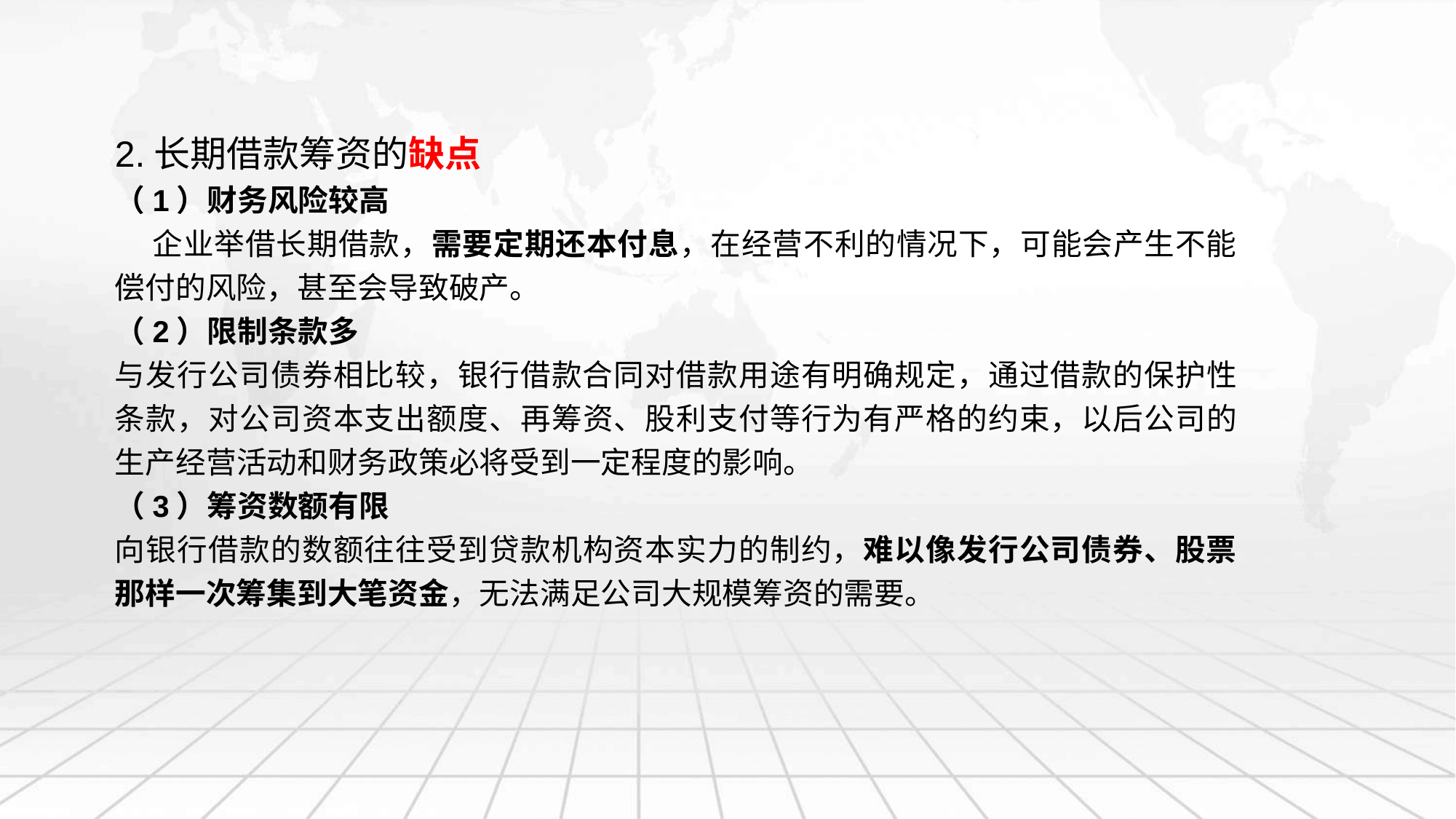

2.长期借款筹资的缺点
（1）财务风险较高
    企业举借长期借款，需要定期还本付息，在经营不利的情况下，可能会产生不能偿付的风险，甚至会导致破产。
（2）限制条款多
与发行公司债券相比较，银行借款合同对借款用途有明确规定，通过借款的保护性条款，对公司资本支出额度、再筹资、股利支付等行为有严格的约束，以后公司的生产经营活动和财务政策必将受到一定程度的影响。
（3）筹资数额有限
向银行借款的数额往往受到贷款机构资本实力的制约，难以像发行公司债券、股票那样一次筹集到大笔资金，无法满足公司大规模筹资的需要。